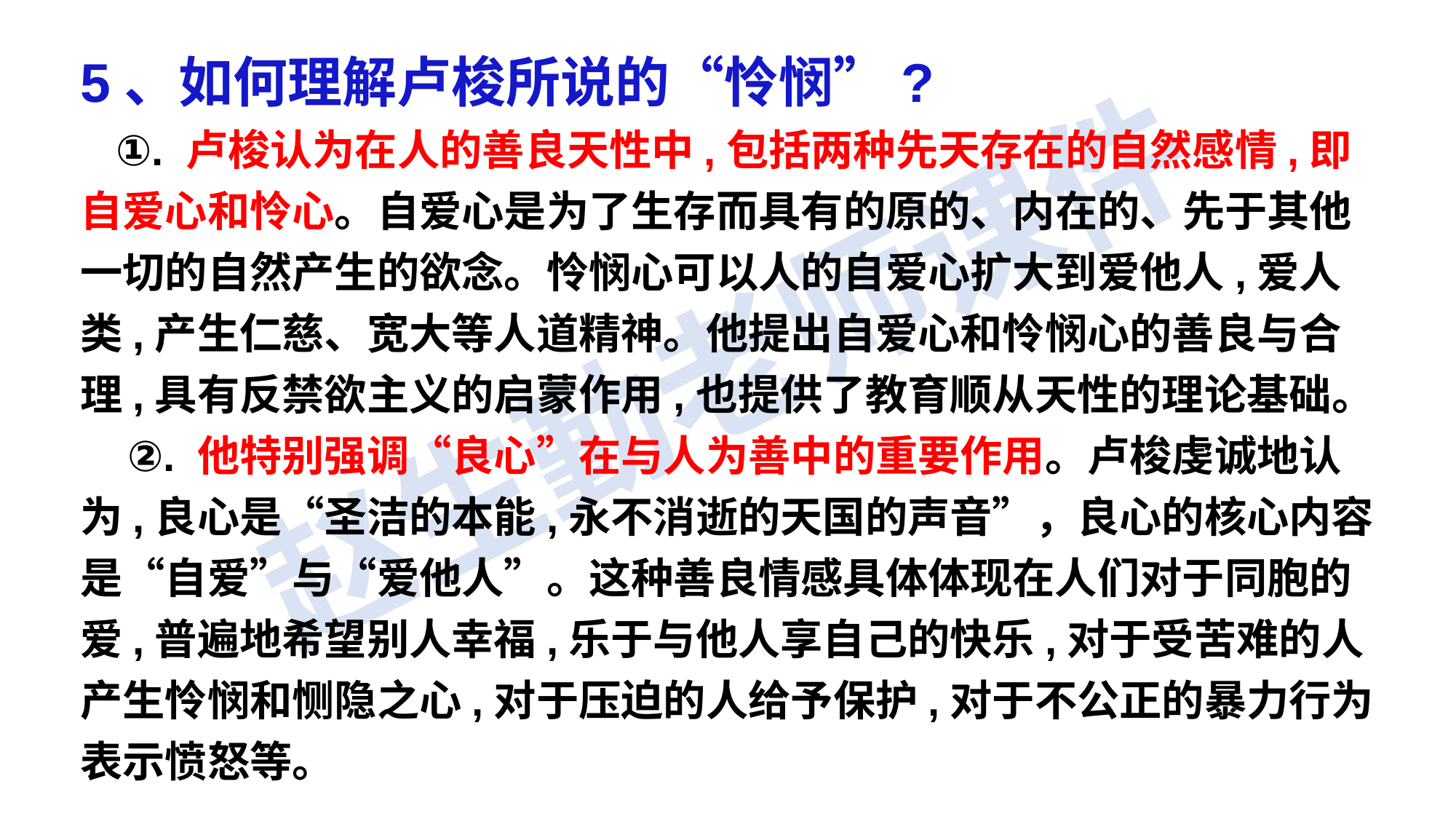

5、如何理解卢梭所说的“怜悯”?
   ①. 卢梭认为在人的善良天性中,包括两种先天存在的自然感情,即自爱心和怜心。自爱心是为了生存而具有的原的、内在的、先于其他一切的自然产生的欲念。怜悯心可以人的自爱心扩大到爱他人,爱人类,产生仁慈、宽大等人道精神。他提出自爱心和怜悯心的善良与合理,具有反禁欲主义的启蒙作用,也提供了教育顺从天性的理论基础。
    ②. 他特别强调“良心”在与人为善中的重要作用。卢梭虔诚地认为,良心是“圣洁的本能,永不消逝的天国的声音”，良心的核心内容是“自爱”与“爱他人”。这种善良情感具体体现在人们对于同胞的爱,普遍地希望别人幸福,乐于与他人享自己的快乐,对于受苦难的人产生怜悯和恻隐之心,对于压迫的人给予保护,对于不公正的暴力行为表示愤怒等。